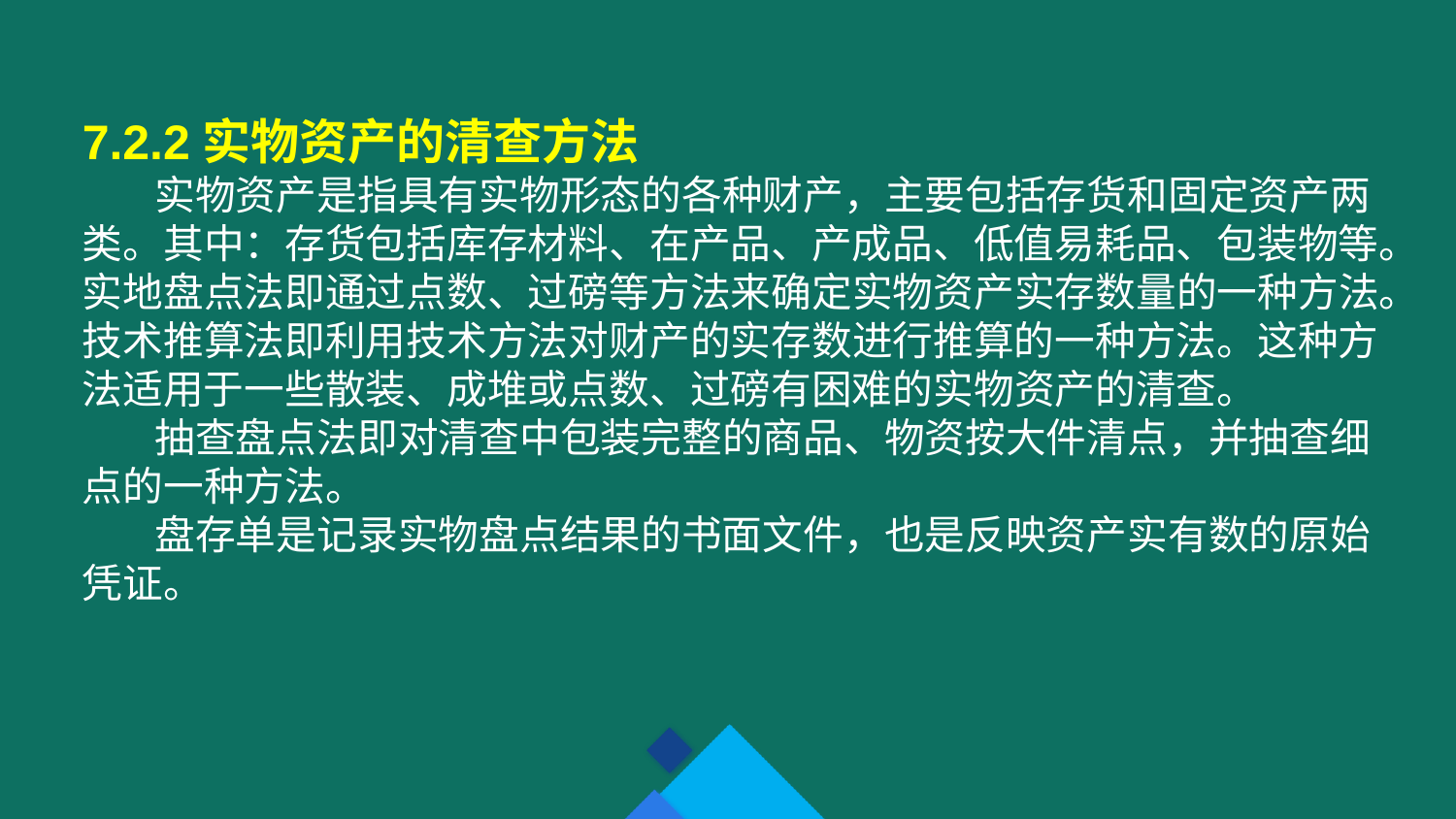

7.2.2实物资产的清查方法
       实物资产是指具有实物形态的各种财产，主要包括存货和固定资产两类。其中：存货包括库存材料、在产品、产成品、低值易耗品、包装物等。
实地盘点法即通过点数、过磅等方法来确定实物资产实存数量的一种方法。
技术推算法即利用技术方法对财产的实存数进行推算的一种方法。这种方法适用于一些散装、成堆或点数、过磅有困难的实物资产的清查。
       抽查盘点法即对清查中包装完整的商品、物资按大件清点，并抽查细点的一种方法。
       盘存单是记录实物盘点结果的书面文件，也是反映资产实有数的原始凭证。